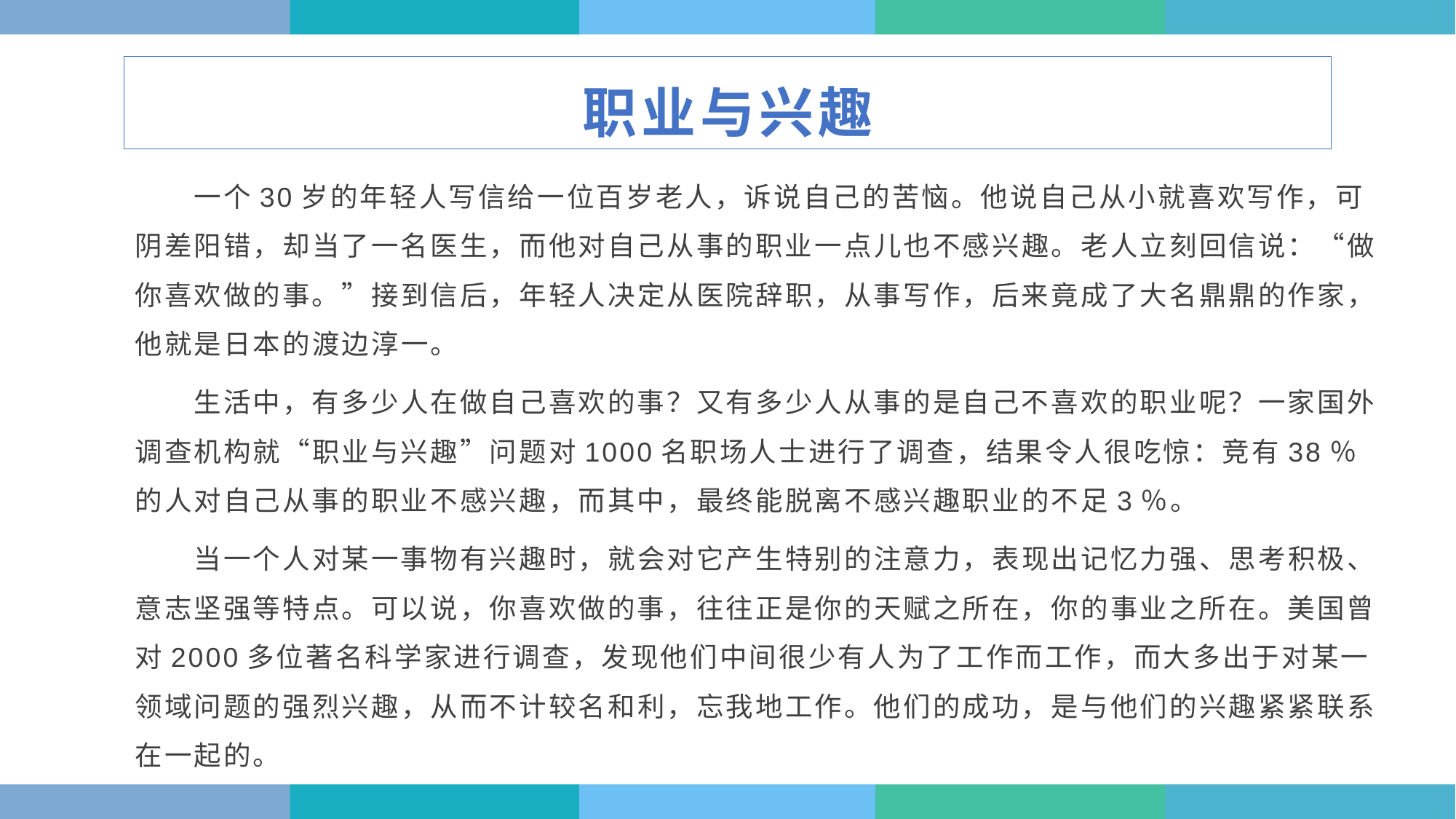

职业与兴趣
一个30岁的年轻人写信给一位百岁老人，诉说自己的苦恼。他说自己从小就喜欢写作，可阴差阳错，却当了一名医生，而他对自己从事的职业一点儿也不感兴趣。老人立刻回信说：“做你喜欢做的事。”接到信后，年轻人决定从医院辞职，从事写作，后来竟成了大名鼎鼎的作家，他就是日本的渡边淳一。
　　生活中，有多少人在做自己喜欢的事？又有多少人从事的是自己不喜欢的职业呢？一家国外调查机构就“职业与兴趣”问题对1000名职场人士进行了调查，结果令人很吃惊：竞有38％的人对自己从事的职业不感兴趣，而其中，最终能脱离不感兴趣职业的不足3％。
　　当一个人对某一事物有兴趣时，就会对它产生特别的注意力，表现出记忆力强、思考积极、意志坚强等特点。可以说，你喜欢做的事，往往正是你的天赋之所在，你的事业之所在。美国曾对2000多位著名科学家进行调查，发现他们中间很少有人为了工作而工作，而大多出于对某一领域问题的强烈兴趣，从而不计较名和利，忘我地工作。他们的成功，是与他们的兴趣紧紧联系在一起的。